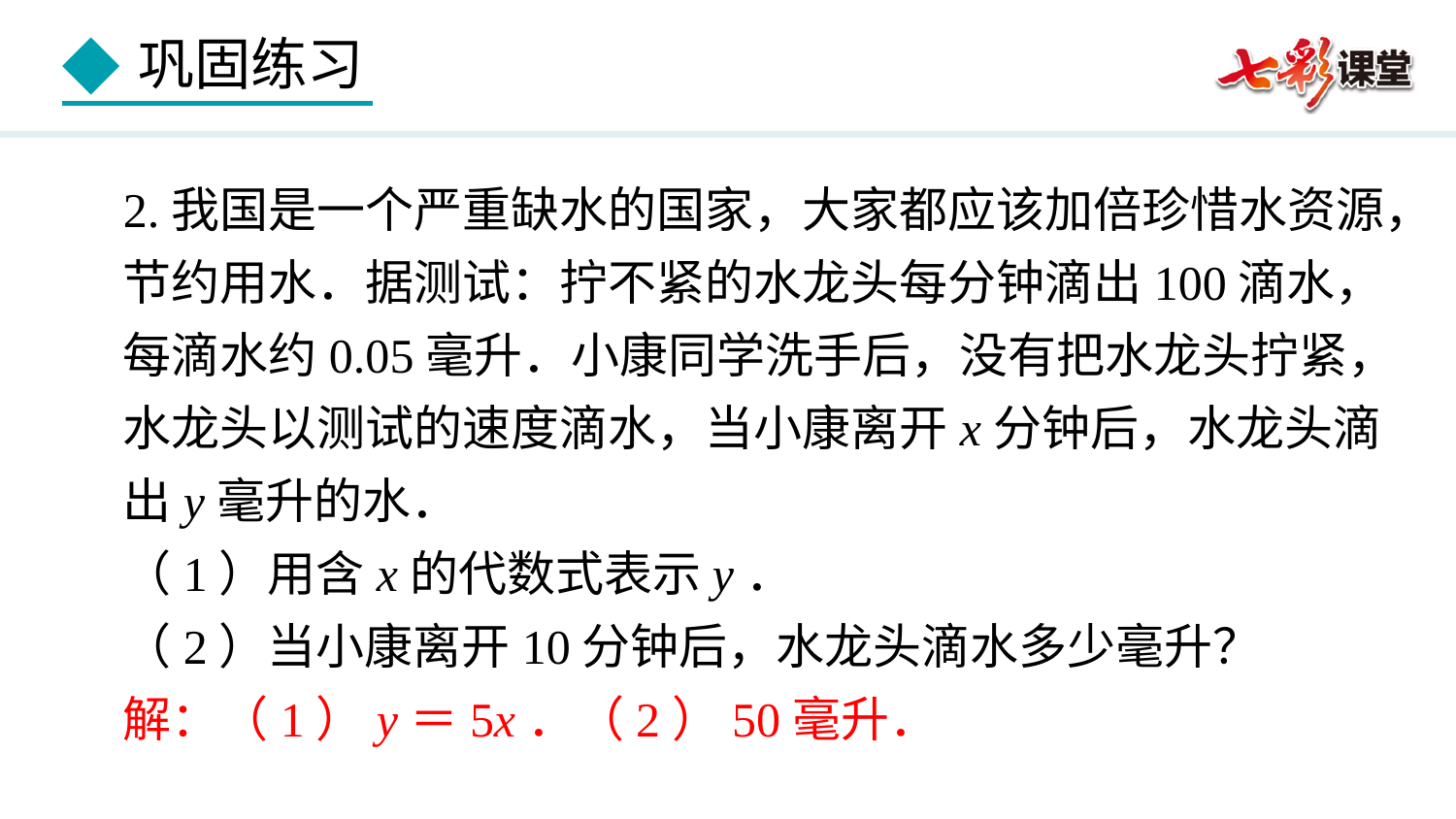

2.我国是一个严重缺水的国家，大家都应该加倍珍惜水资源，节约用水．据测试：拧不紧的水龙头每分钟滴出100滴水，每滴水约0.05毫升．小康同学洗手后，没有把水龙头拧紧，水龙头以测试的速度滴水，当小康离开x分钟后，水龙头滴出y毫升的水．
（1）用含x的代数式表示y．
（2）当小康离开10分钟后，水龙头滴水多少毫升？
解：（1）y＝5x．（2）50毫升．